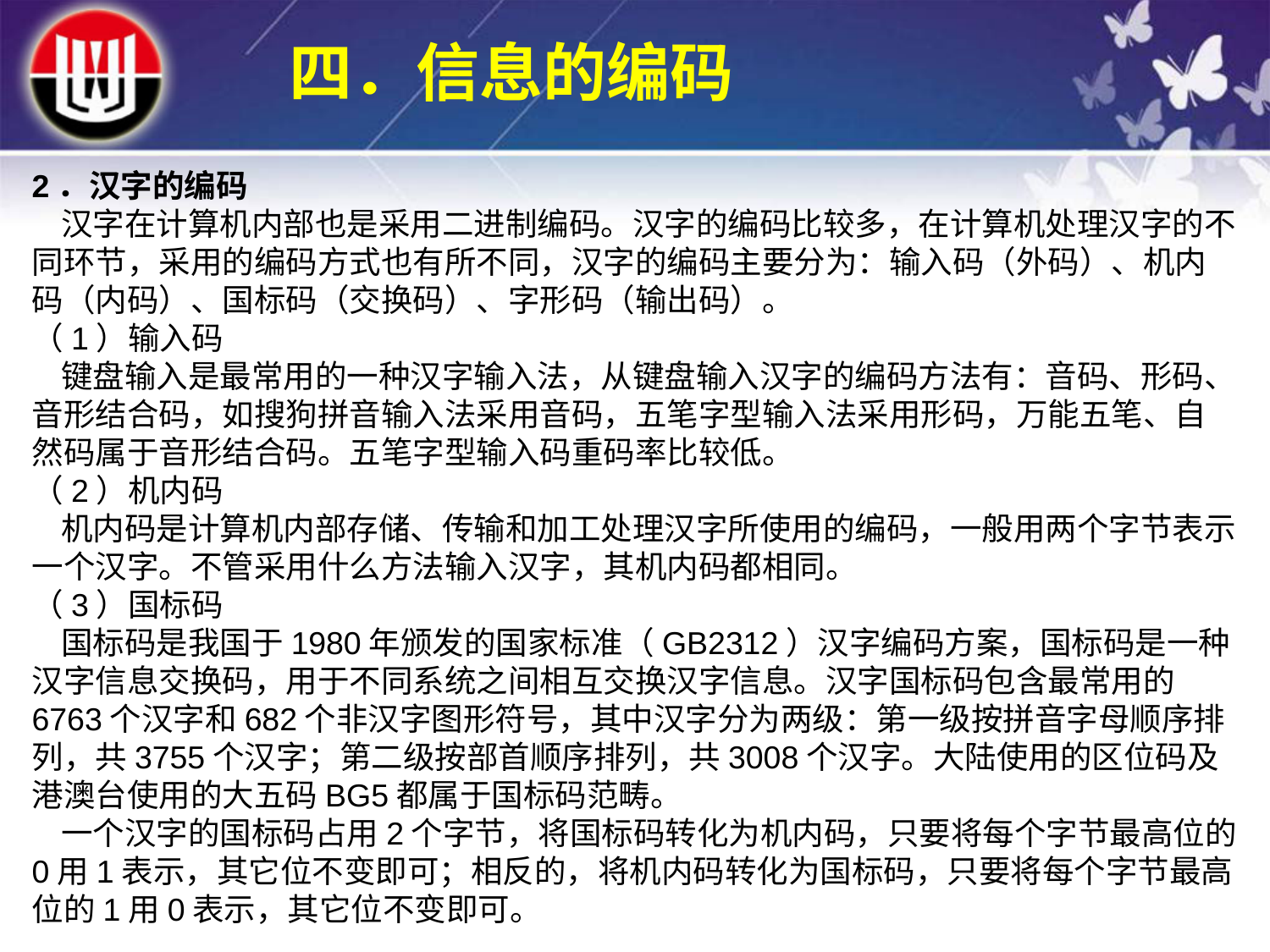

四．信息的编码
2．汉字的编码
   汉字在计算机内部也是采用二进制编码。汉字的编码比较多，在计算机处理汉字的不同环节，采用的编码方式也有所不同，汉字的编码主要分为：输入码（外码）、机内码（内码）、国标码（交换码）、字形码（输出码）。
（1）输入码
   键盘输入是最常用的一种汉字输入法，从键盘输入汉字的编码方法有：音码、形码、音形结合码，如搜狗拼音输入法采用音码，五笔字型输入法采用形码，万能五笔、自然码属于音形结合码。五笔字型输入码重码率比较低。
（2）机内码
   机内码是计算机内部存储、传输和加工处理汉字所使用的编码，一般用两个字节表示一个汉字。不管采用什么方法输入汉字，其机内码都相同。
（3）国标码
   国标码是我国于1980年颁发的国家标准（GB2312）汉字编码方案，国标码是一种汉字信息交换码，用于不同系统之间相互交换汉字信息。汉字国标码包含最常用的6763个汉字和682个非汉字图形符号，其中汉字分为两级：第一级按拼音字母顺序排列，共3755个汉字；第二级按部首顺序排列，共3008个汉字。大陆使用的区位码及港澳台使用的大五码BG5都属于国标码范畴。
   一个汉字的国标码占用2个字节，将国标码转化为机内码，只要将每个字节最高位的0用1表示，其它位不变即可；相反的，将机内码转化为国标码，只要将每个字节最高位的1用0表示，其它位不变即可。